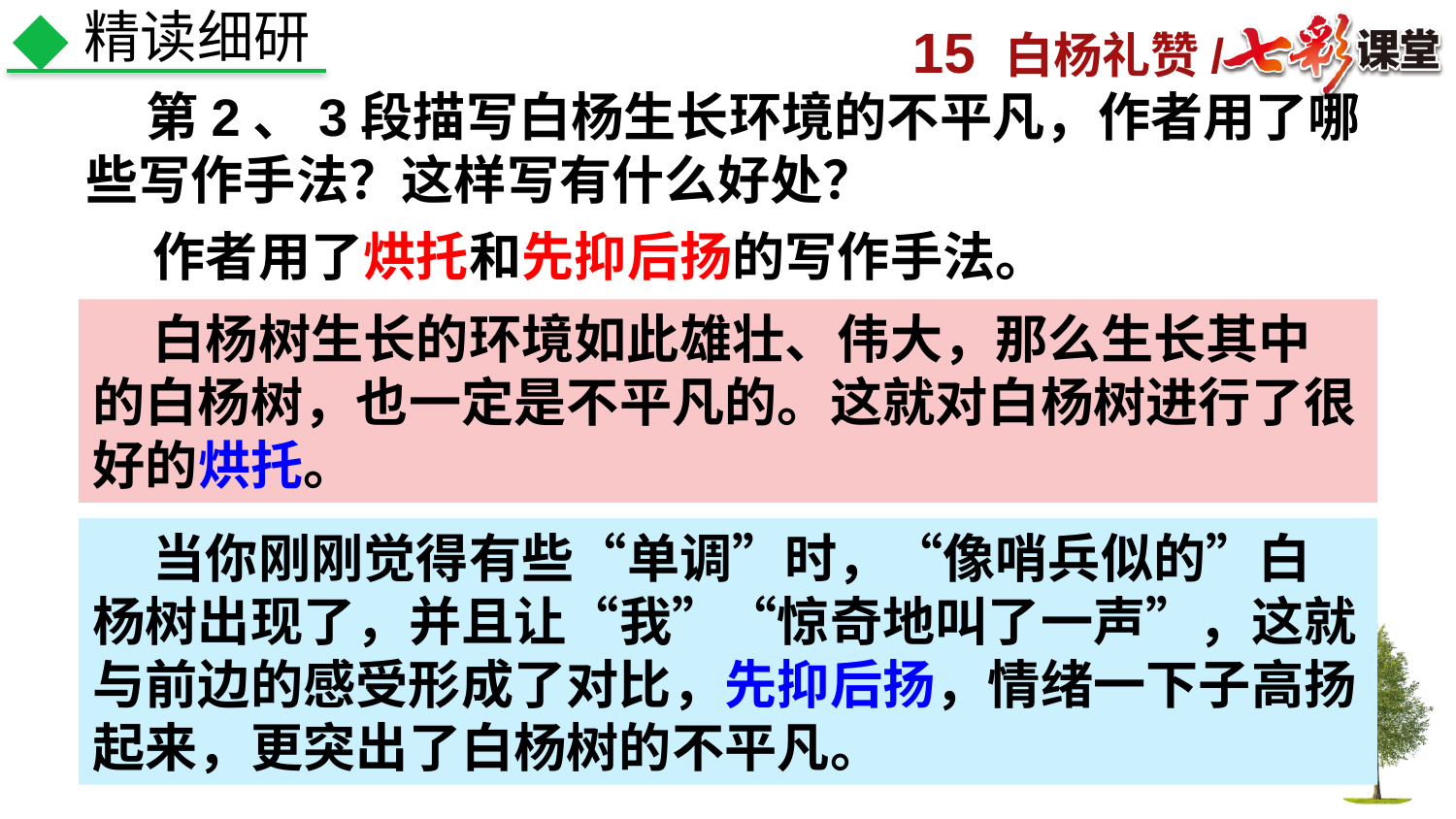

精读细研

    第2、3段描写白杨生长环境的不平凡，作者用了哪些写作手法？这样写有什么好处？
    作者用了烘托和先抑后扬的写作手法。
    白杨树生长的环境如此雄壮、伟大，那么生长其中的白杨树，也一定是不平凡的。这就对白杨树进行了很好的烘托。
    当你刚刚觉得有些“单调”时，“像哨兵似的”白杨树出现了，并且让“我”“惊奇地叫了一声”，这就与前边的感受形成了对比，先抑后扬，情绪一下子高扬起来，更突出了白杨树的不平凡。